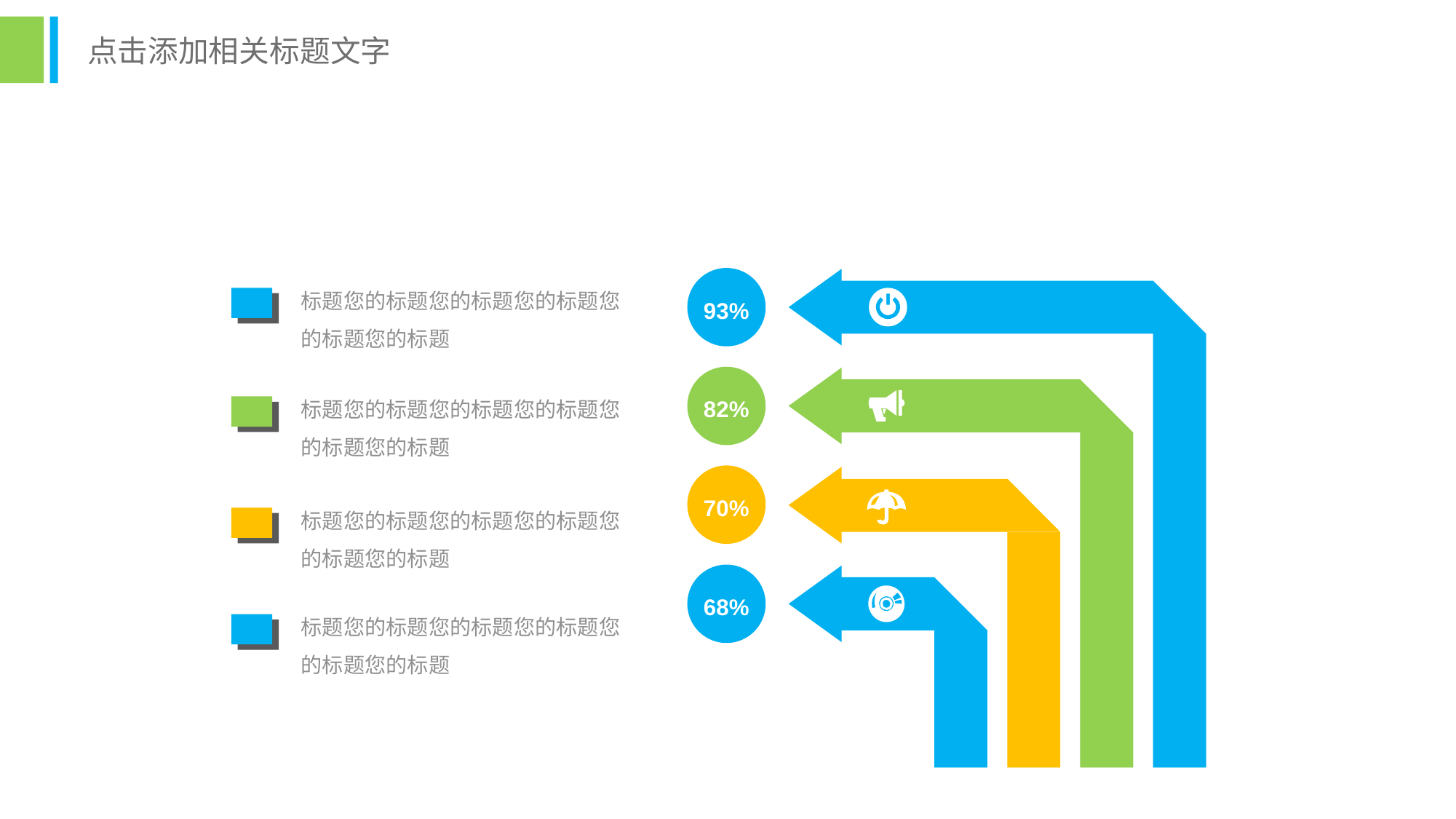

点击添加相关标题文字

93%

标题您的标题您的标题您的标题您的标题您的标题

82%

标题您的标题您的标题您的标题您的标题您的标题

70%

标题您的标题您的标题您的标题您的标题您的标题

68%

标题您的标题您的标题您的标题您的标题您的标题